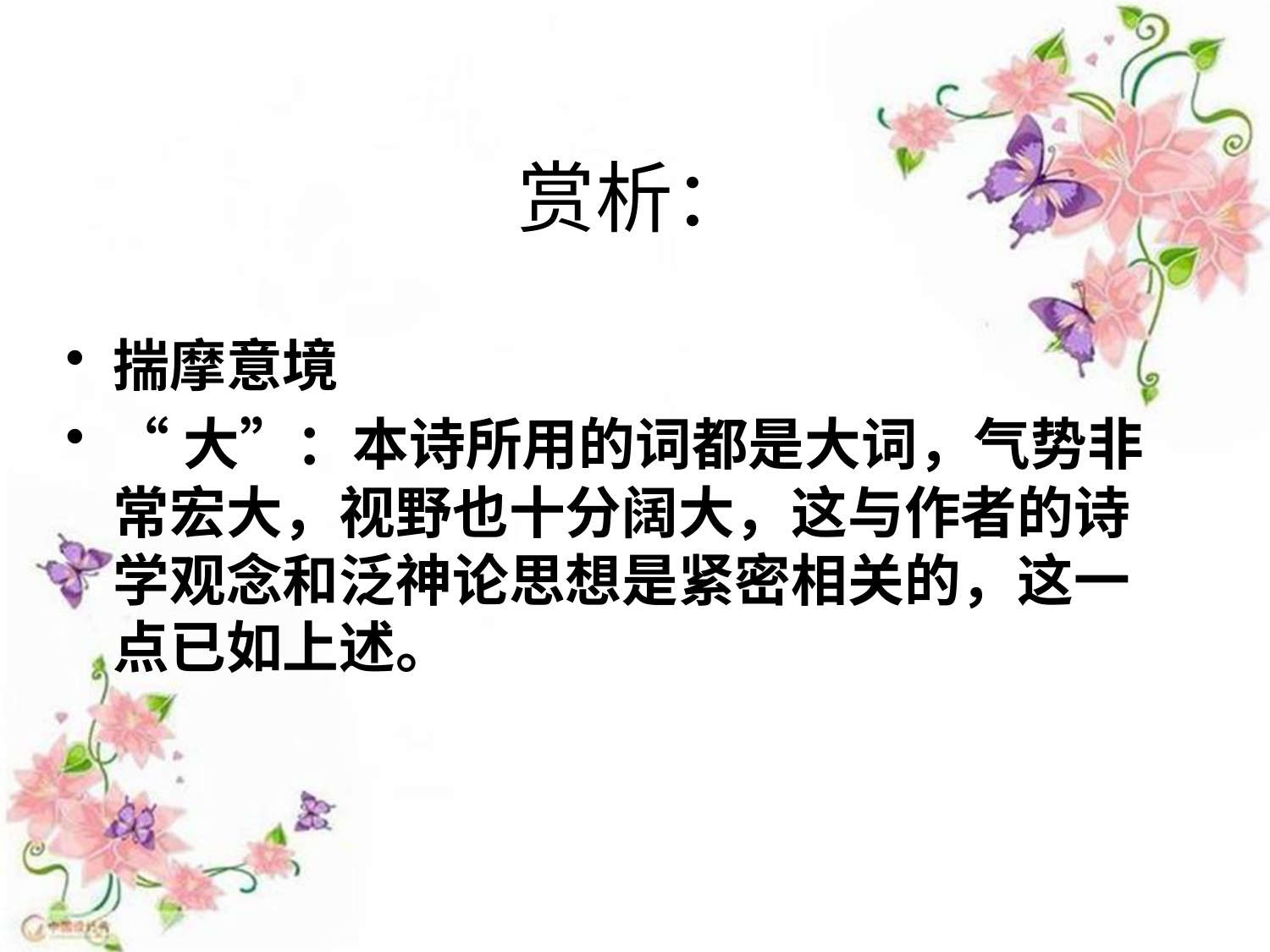

# 赏析：
揣摩意境
“大”：本诗所用的词都是大词，气势非常宏大，视野也十分阔大，这与作者的诗学观念和泛神论思想是紧密相关的，这一点已如上述。